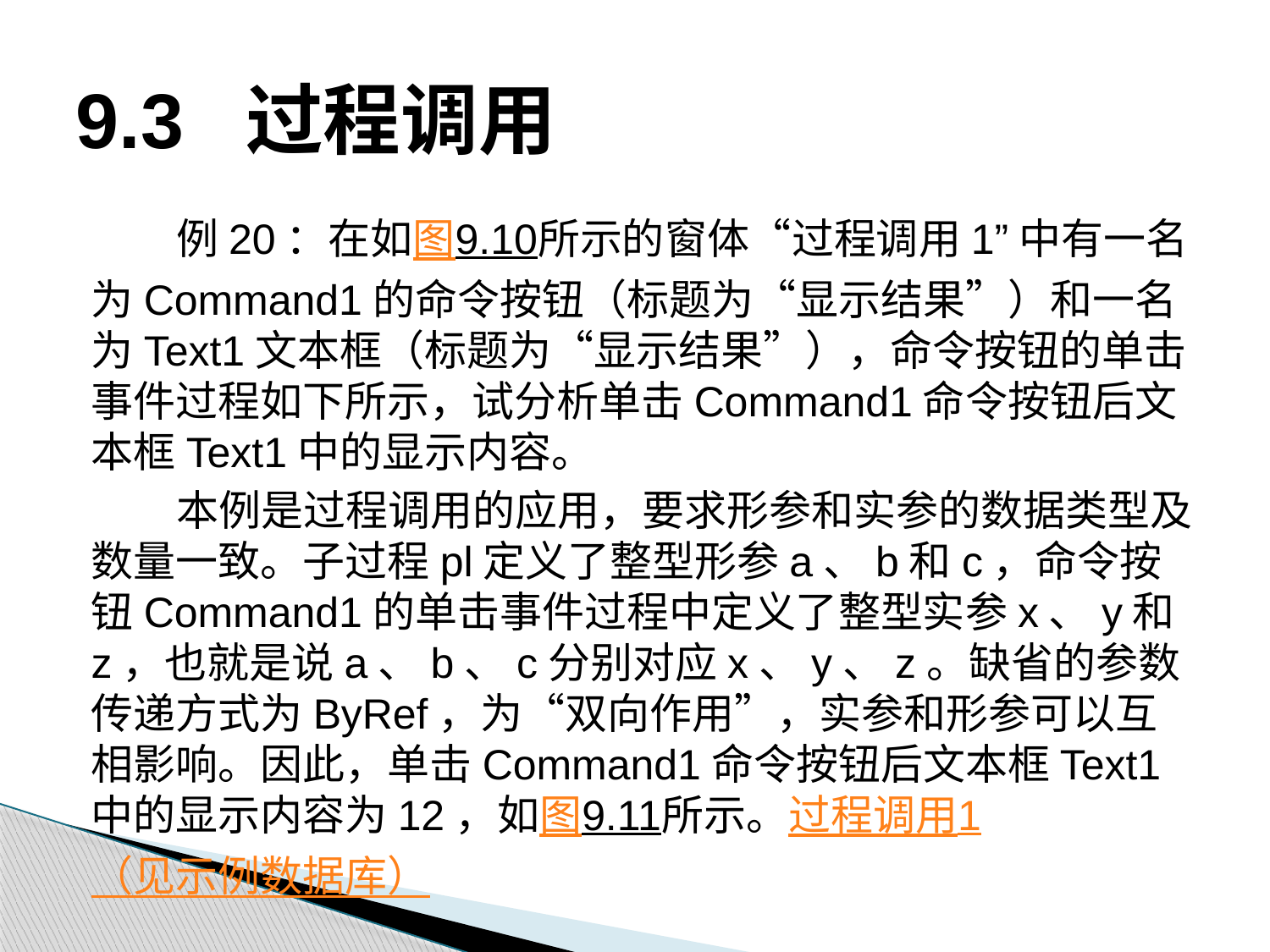

# 9.3  过程调用
例20：在如图9.10所示的窗体“过程调用1”中有一名为Command1的命令按钮（标题为“显示结果”）和一名为Text1文本框（标题为“显示结果”），命令按钮的单击事件过程如下所示，试分析单击Command1命令按钮后文本框Text1中的显示内容。
本例是过程调用的应用，要求形参和实参的数据类型及数量一致。子过程pl定义了整型形参a、b和c，命令按钮Command1的单击事件过程中定义了整型实参x、y和z，也就是说a、b、c分别对应x、y、z。缺省的参数传递方式为ByRef，为“双向作用”，实参和形参可以互相影响。因此，单击Command1命令按钮后文本框Text1中的显示内容为12，如图9.11所示。过程调用1（见示例数据库）